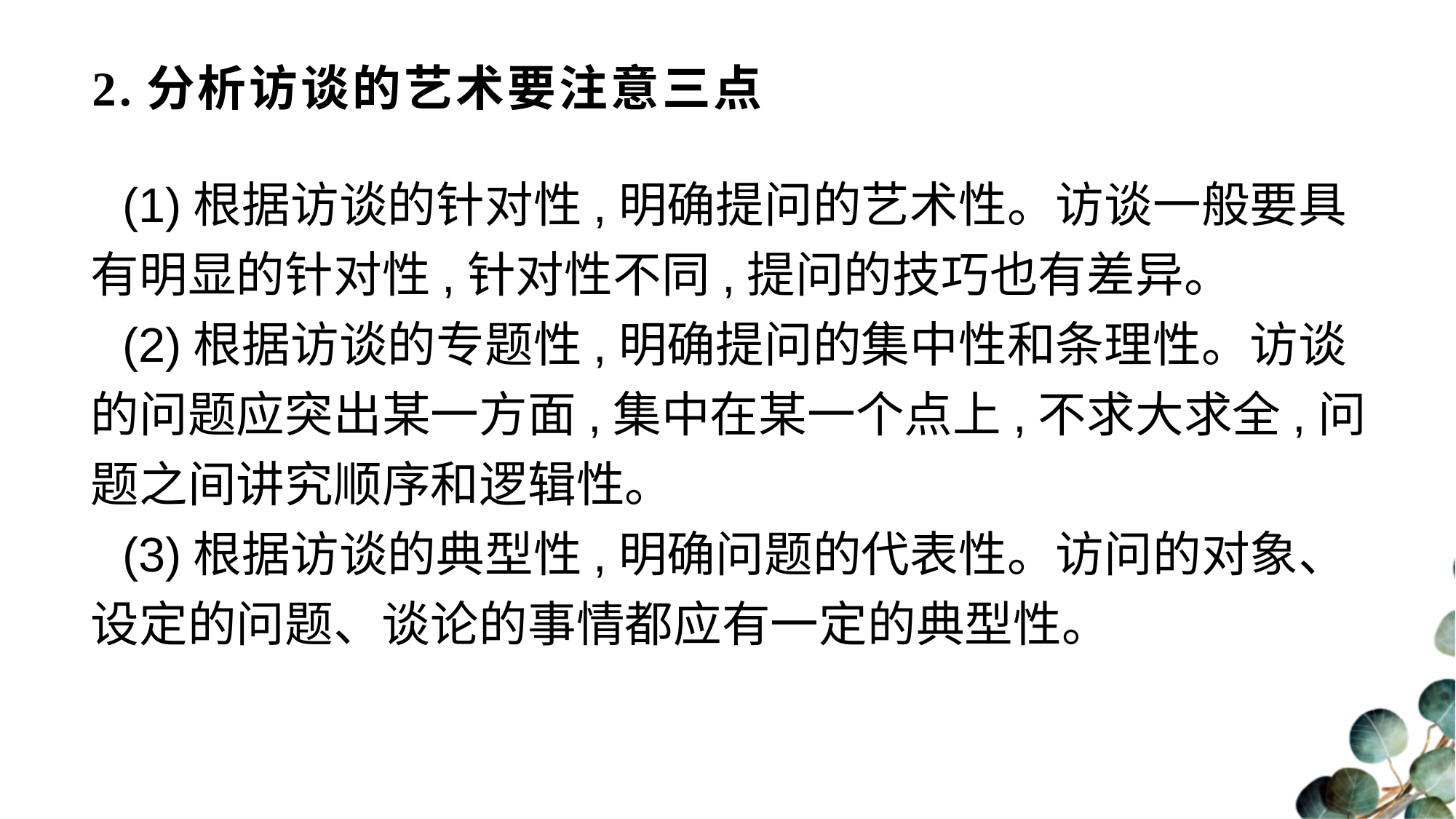

# 2.分析访谈的艺术要注意三点
(1)根据访谈的针对性,明确提问的艺术性。访谈一般要具有明显的针对性,针对性不同,提问的技巧也有差异。
(2)根据访谈的专题性,明确提问的集中性和条理性。访谈的问题应突出某一方面,集中在某一个点上,不求大求全,问题之间讲究顺序和逻辑性。
(3)根据访谈的典型性,明确问题的代表性。访问的对象、设定的问题、谈论的事情都应有一定的典型性。